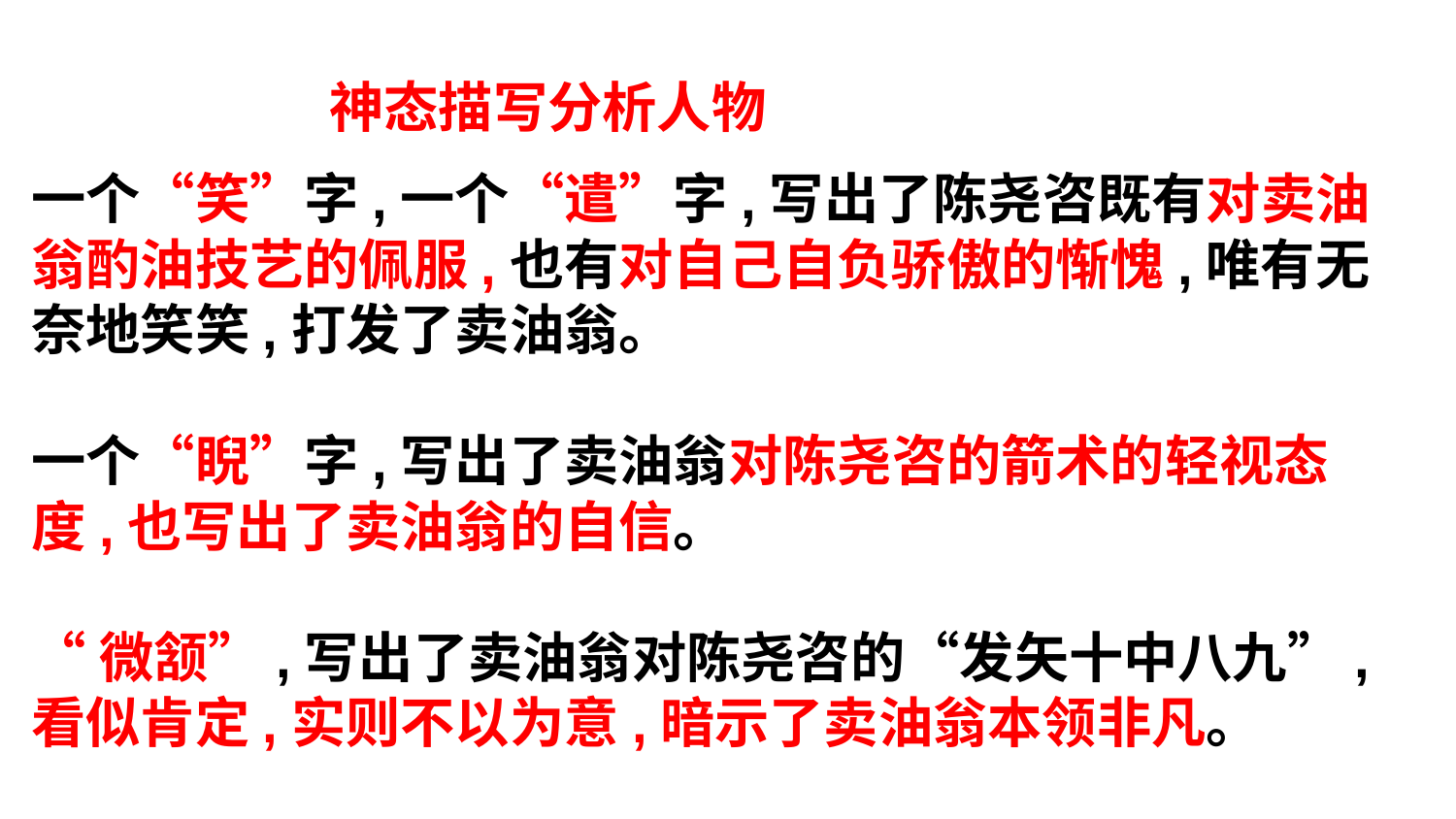

神态描写分析人物
一个“笑”字,一个“遣”字,写出了陈尧咨既有对卖油翁酌油技艺的佩服,也有对自己自负骄傲的惭愧,唯有无奈地笑笑,打发了卖油翁。

一个“睨”字,写出了卖油翁对陈尧咨的箭术的轻视态度,也写出了卖油翁的自信。

“微颔”,写出了卖油翁对陈尧咨的“发矢十中八九”,看似肯定,实则不以为意,暗示了卖油翁本领非凡。